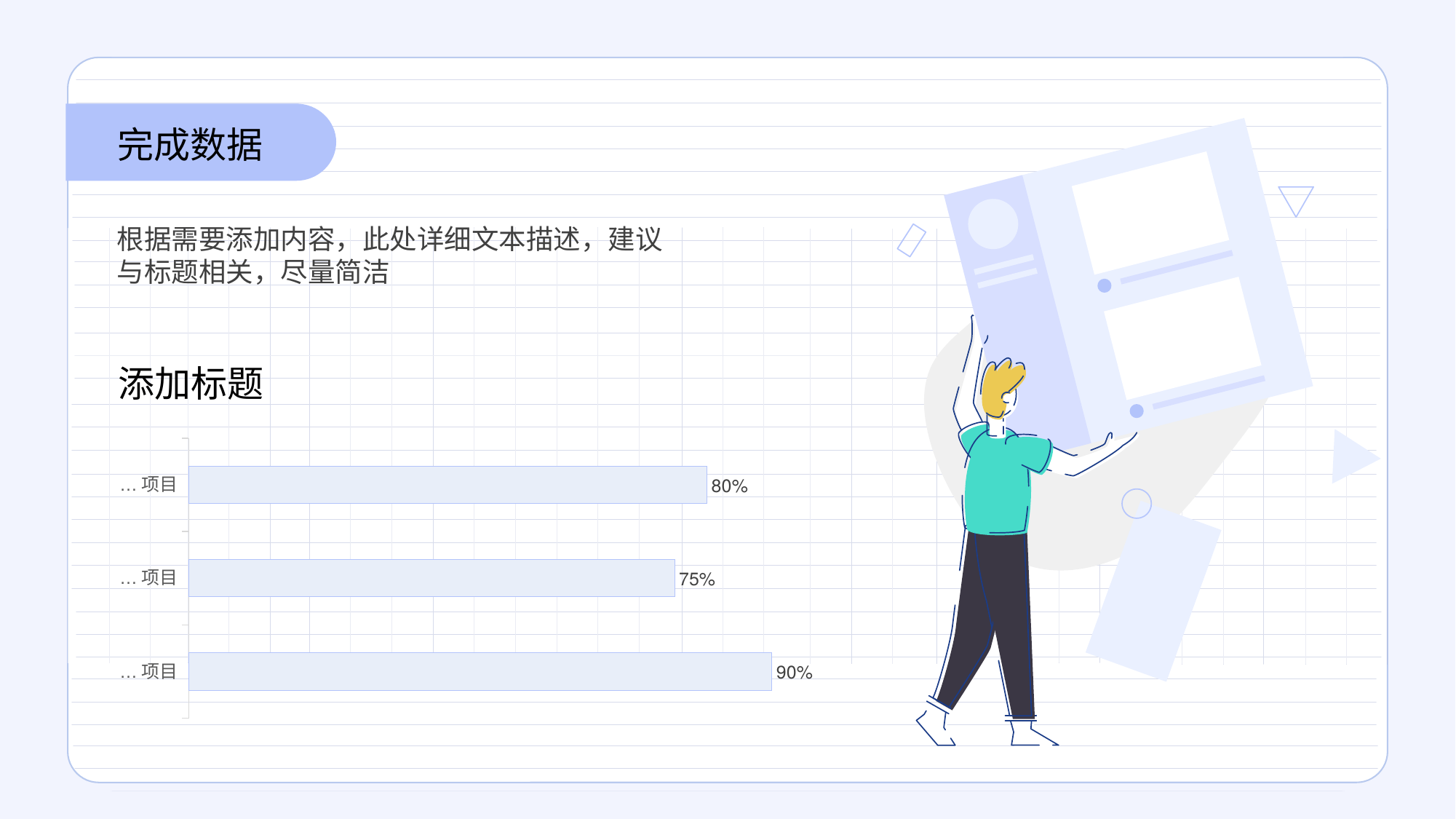

完成数据
根据需要添加内容，此处详细文本描述，建议与标题相关，尽量简洁
添加标题

### Chart

| Category | 系列 1 |
|---|---|
| …项目 | 0.9 |
| …项目 | 0.75 |
| …项目 | 0.8 |